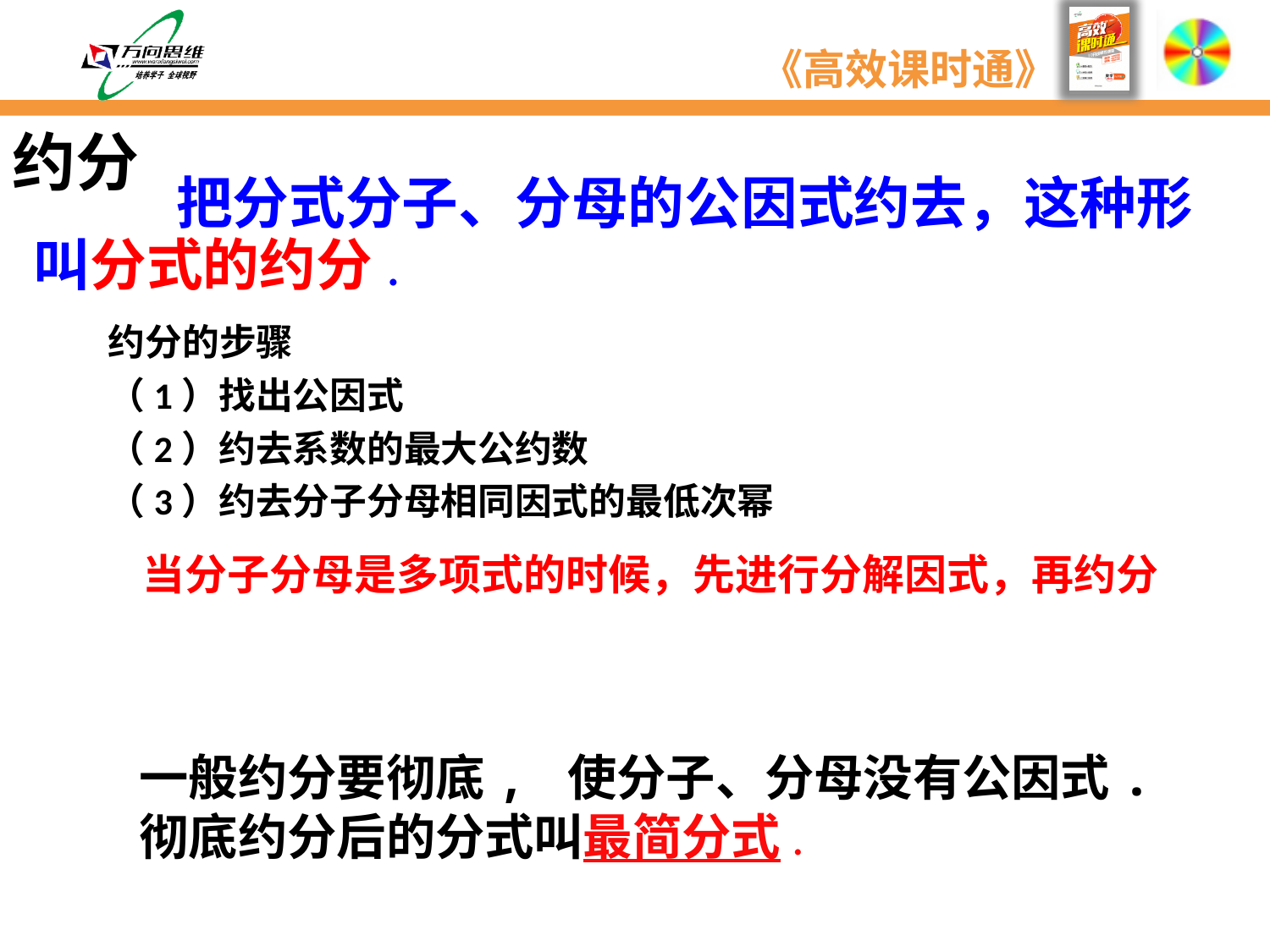

约分
# 把分式分子、分母的公因式约去，这种形叫分式的约分.
约分的步骤
（1）找出公因式
（2）约去系数的最大公约数
（3）约去分子分母相同因式的最低次幂
  当分子分母是多项式的时候，先进行分解因式，再约分

一般约分要彻底, 使分子、分母没有公因式.
彻底约分后的分式叫最简分式.